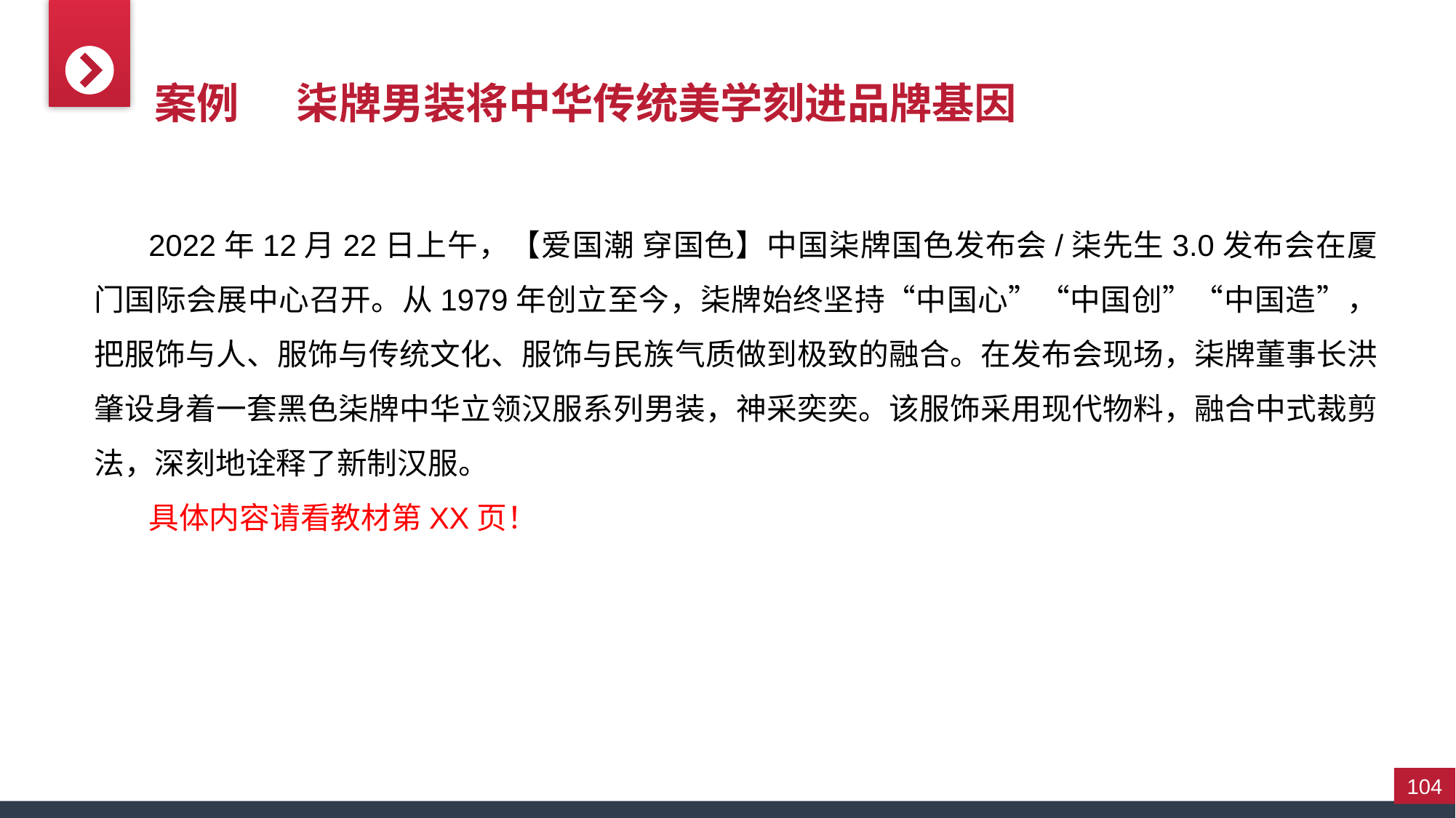

案例      柒牌男装将中华传统美学刻进品牌基因
2022年12月22日上午，【爱国潮 穿国色】中国柒牌国色发布会/柒先生3.0发布会在厦门国际会展中心召开。从1979年创立至今，柒牌始终坚持“中国心”“中国创”“中国造”，把服饰与人、服饰与传统文化、服饰与民族气质做到极致的融合。在发布会现场，柒牌董事长洪肇设身着一套黑色柒牌中华立领汉服系列男装，神采奕奕。该服饰采用现代物料，融合中式裁剪法，深刻地诠释了新制汉服。
具体内容请看教材第XX页！